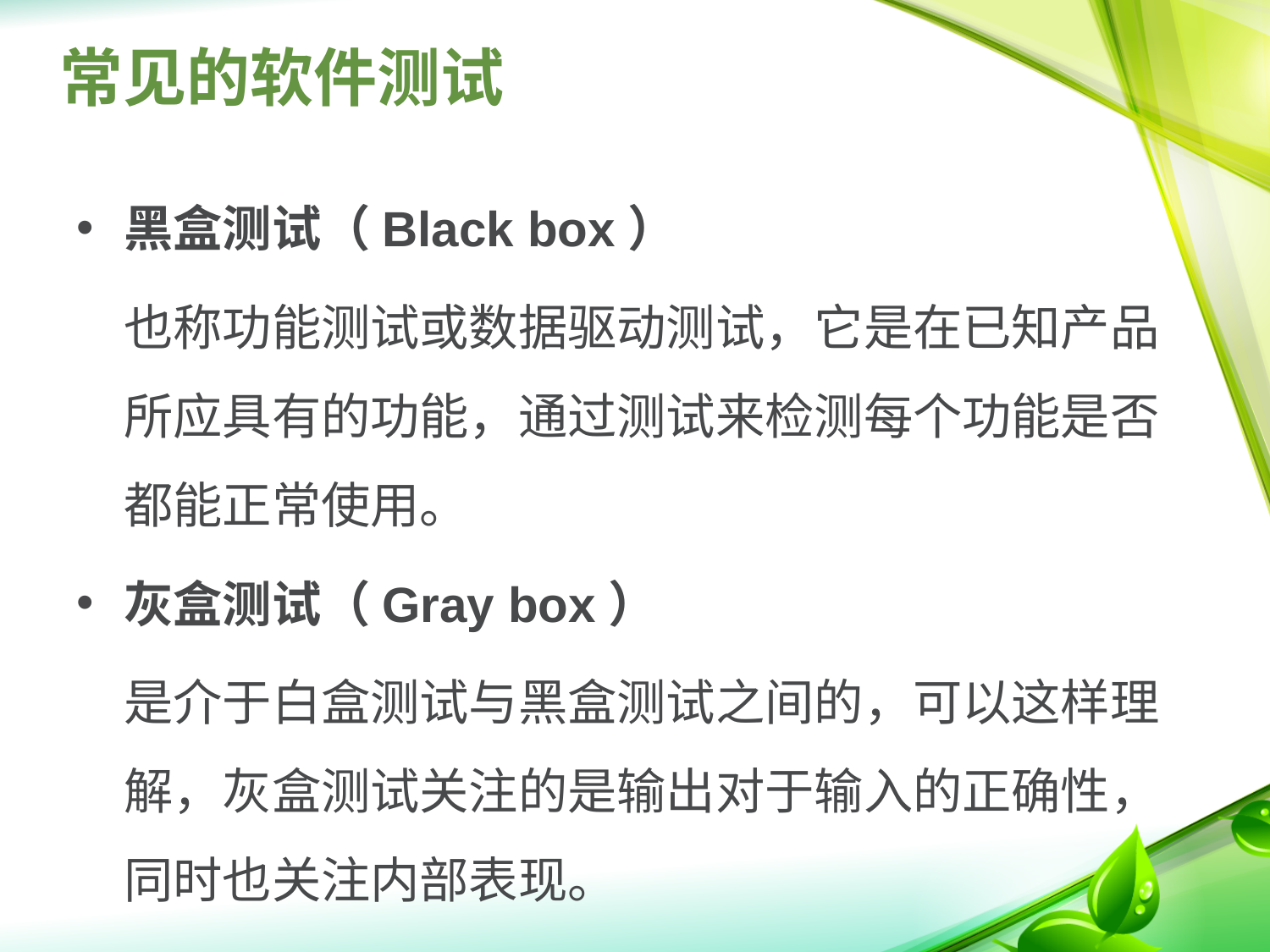

# 常见的软件测试
黑盒测试（Black box）
	也称功能测试或数据驱动测试，它是在已知产品所应具有的功能，通过测试来检测每个功能是否都能正常使用。
灰盒测试（Gray box）
	是介于白盒测试与黑盒测试之间的，可以这样理解，灰盒测试关注的是输出对于输入的正确性，同时也关注内部表现。